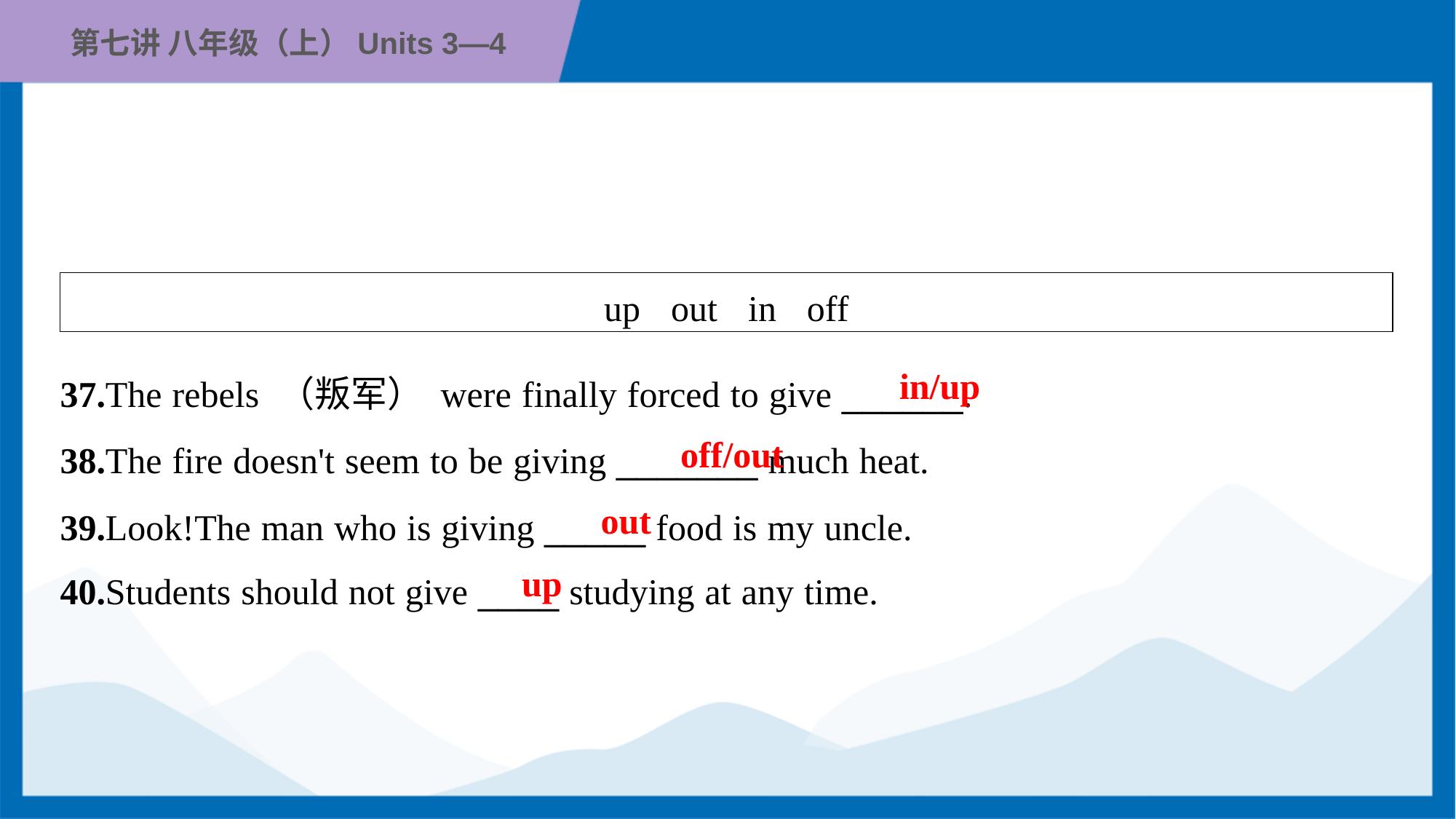

| up out in off |
| --- |
in/up
37.The rebels （叛军） were finally forced to give ______.
38.The fire doesn't seem to be giving _______ much heat.
39.Look!The man who is giving _____ food is my uncle.
40.Students should not give ____ studying at any time.
off/out
out
up